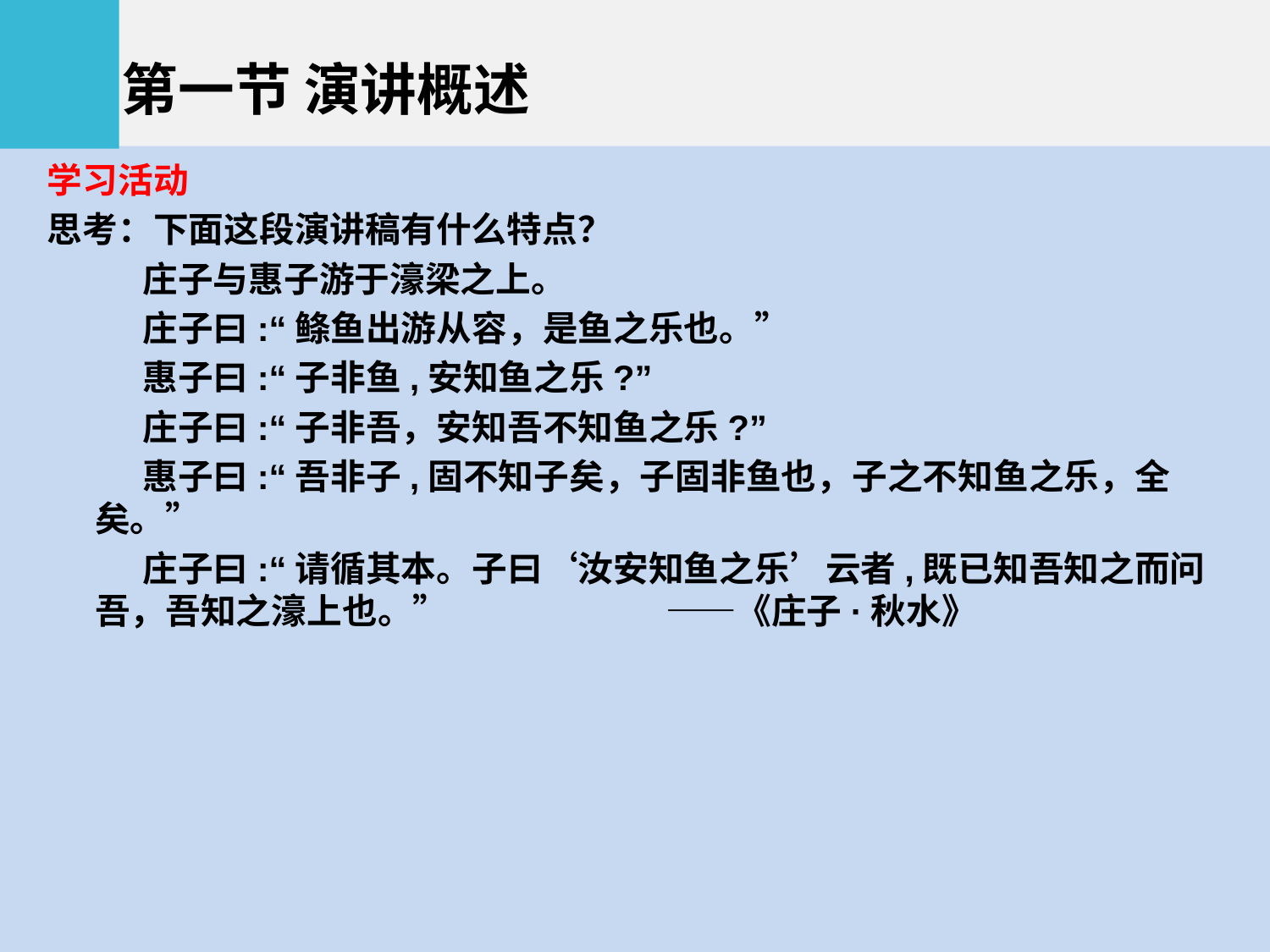

第一节 演讲概述

学习活动
思考：下面这段演讲稿有什么特点？
庄子与惠子游于濠梁之上。
庄子曰:“鲦鱼出游从容，是鱼之乐也。”
惠子曰:“子非鱼,安知鱼之乐?”
庄子曰:“子非吾，安知吾不知鱼之乐?”
惠子曰:“吾非子,固不知子矣，子固非鱼也，子之不知鱼之乐，全矣。”
庄子曰:“请循其本。子曰‘汝安知鱼之乐’云者,既已知吾知之而问吾，吾知之濠上也。”                           ——《庄子·秋水》